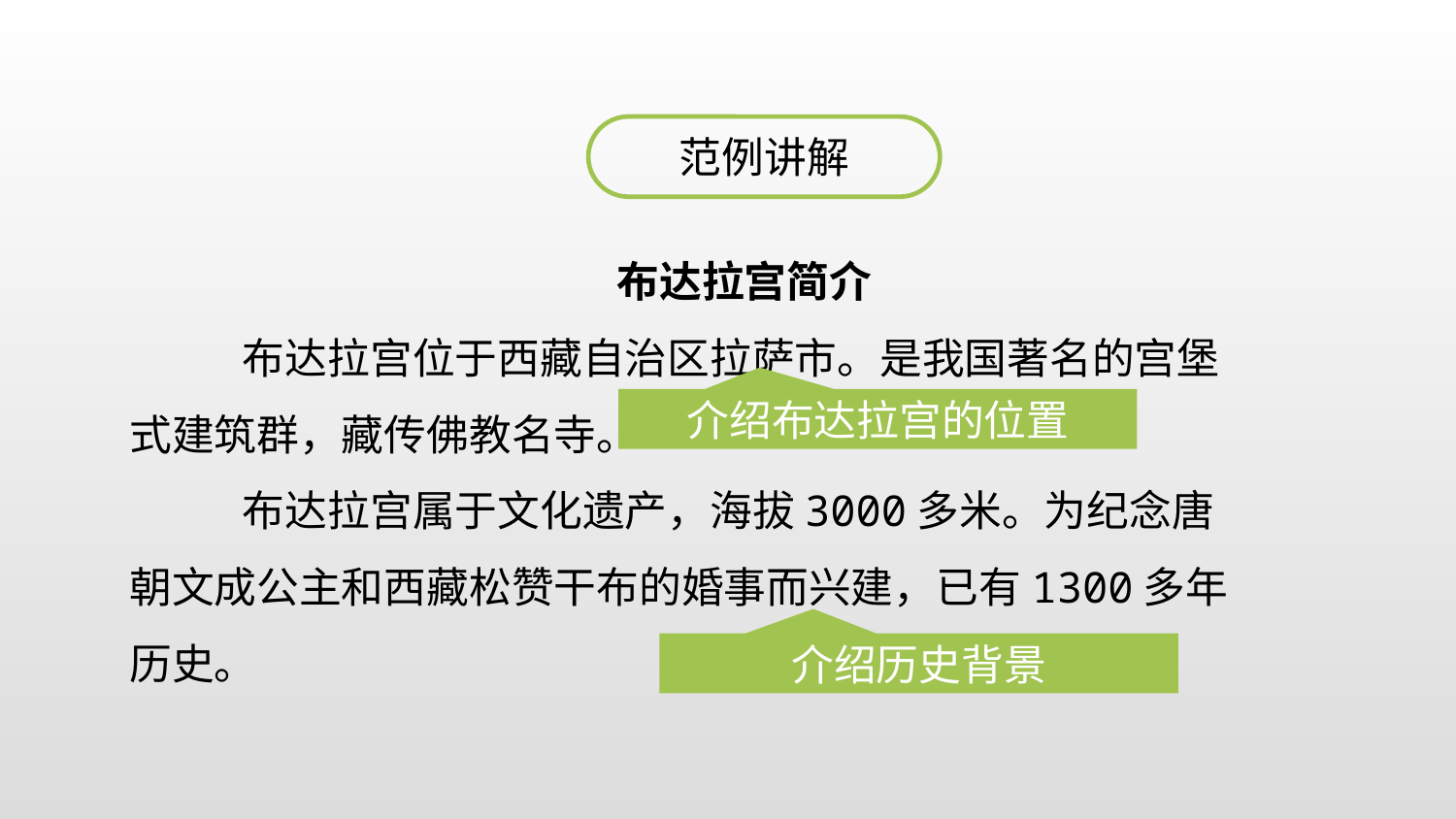

范例讲解
布达拉宫简介
布达拉宫位于西藏自治区拉萨市。是我国著名的宫堡式建筑群，藏传佛教名寺。
布达拉宫属于文化遗产，海拔3000多米。为纪念唐朝文成公主和西藏松赞干布的婚事而兴建，已有1300多年历史。

介绍布达拉宫的位置
介绍历史背景